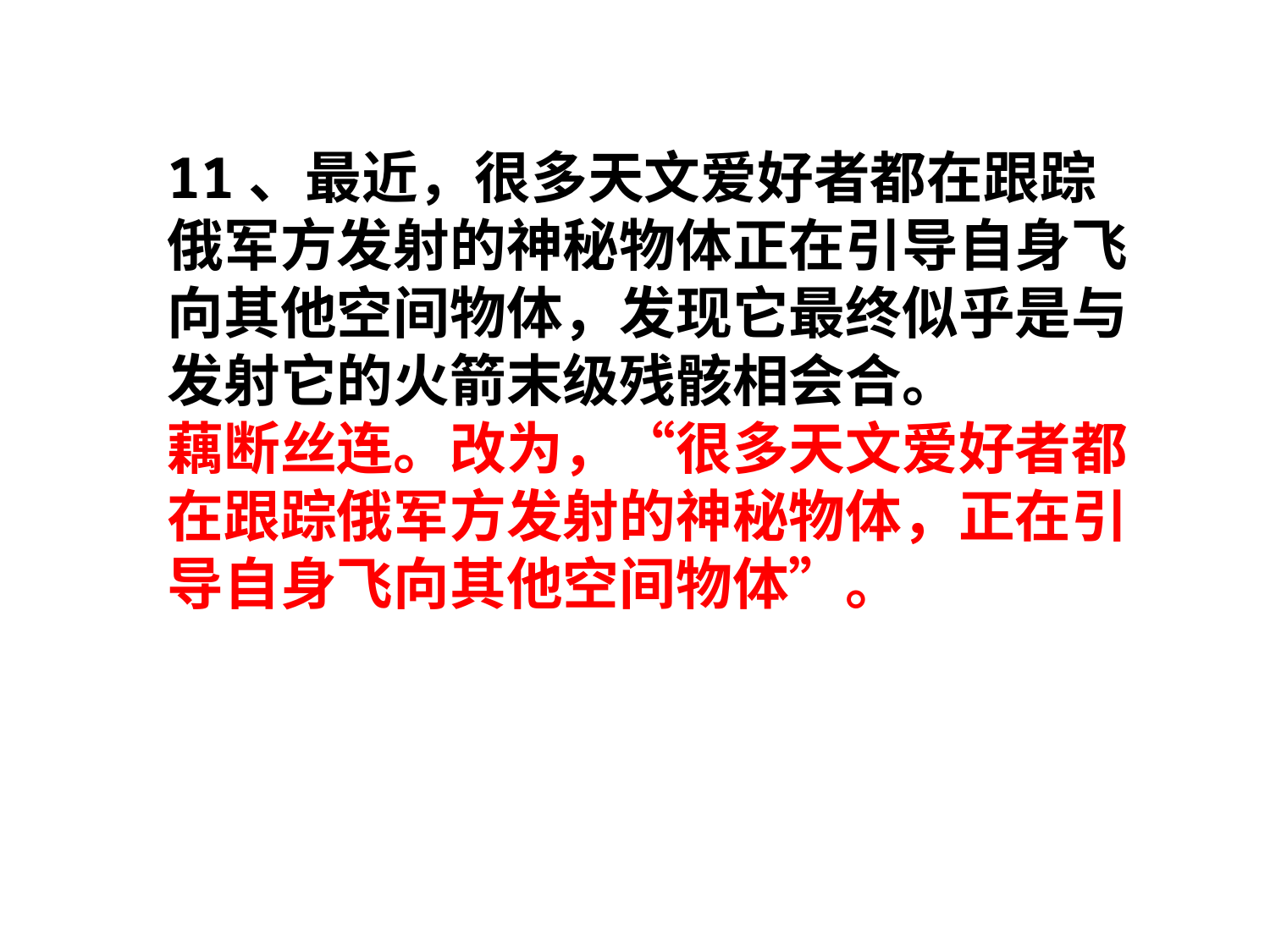

11、最近，很多天文爱好者都在跟踪俄军方发射的神秘物体正在引导自身飞向其他空间物体，发现它最终似乎是与发射它的火箭末级残骸相会合。
藕断丝连。改为，“很多天文爱好者都在跟踪俄军方发射的神秘物体，正在引导自身飞向其他空间物体”。